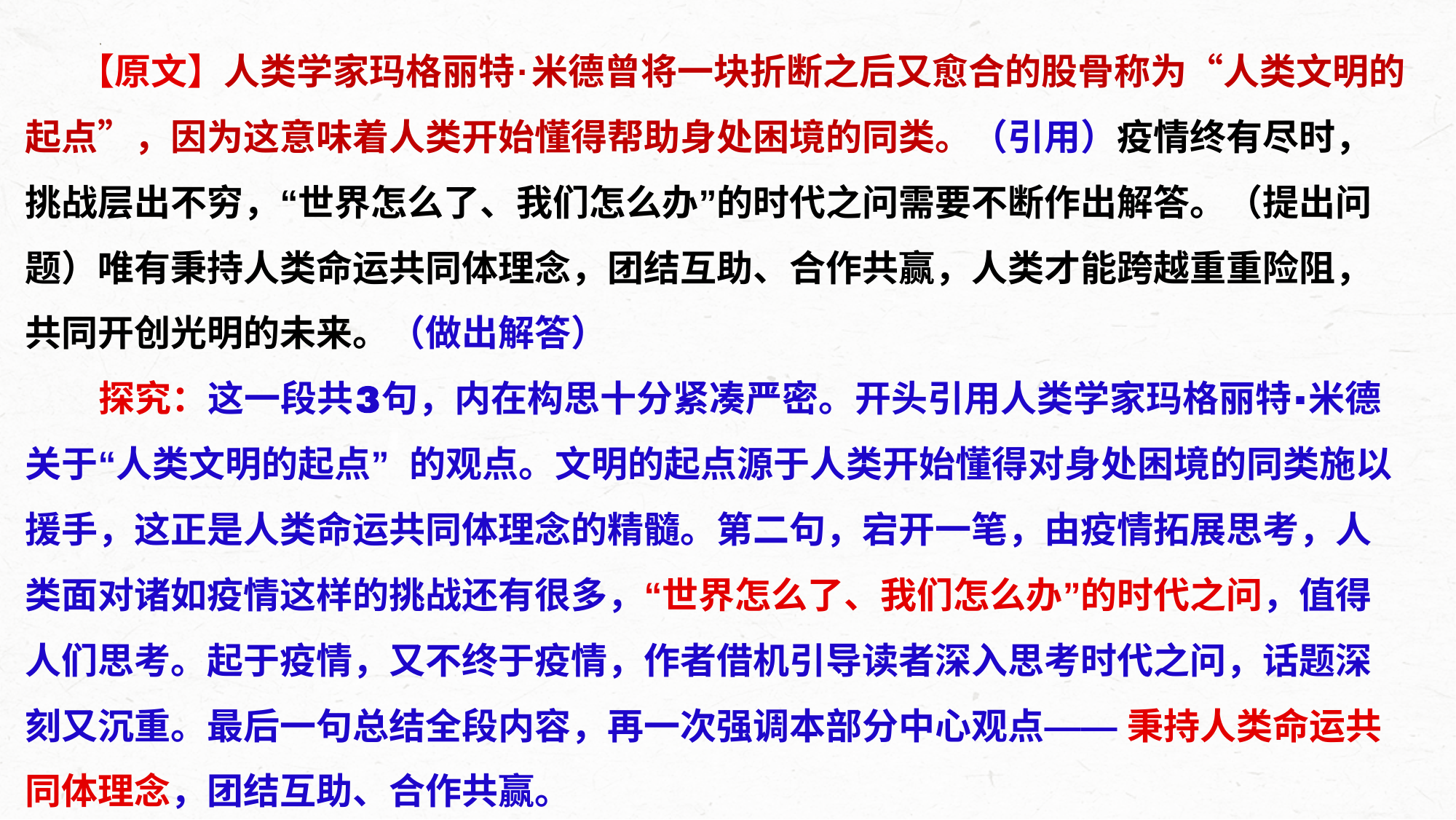

【原文】人类学家玛格丽特·米德曾将一块折断之后又愈合的股骨称为“人类文明的起点”，因为这意味着人类开始懂得帮助身处困境的同类。（引用）疫情终有尽时，挑战层出不穷，“世界怎么了、我们怎么办”的时代之问需要不断作出解答。（提出问题）唯有秉持人类命运共同体理念，团结互助、合作共赢，人类才能跨越重重险阻，共同开创光明的未来。（做出解答）
       探究：这一段共3句，内在构思十分紧凑严密。开头引用人类学家玛格丽特·米德关于“人类文明的起点”  的观点。文明的起点源于人类开始懂得对身处困境的同类施以援手，这正是人类命运共同体理念的精髓。第二句，宕开一笔，由疫情拓展思考，人类面对诸如疫情这样的挑战还有很多，“世界怎么了、我们怎么办”的时代之问，值得人们思考。起于疫情，又不终于疫情，作者借机引导读者深入思考时代之问，话题深刻又沉重。最后一句总结全段内容，再一次强调本部分中心观点—— 秉持人类命运共同体理念，团结互助、合作共赢。
78